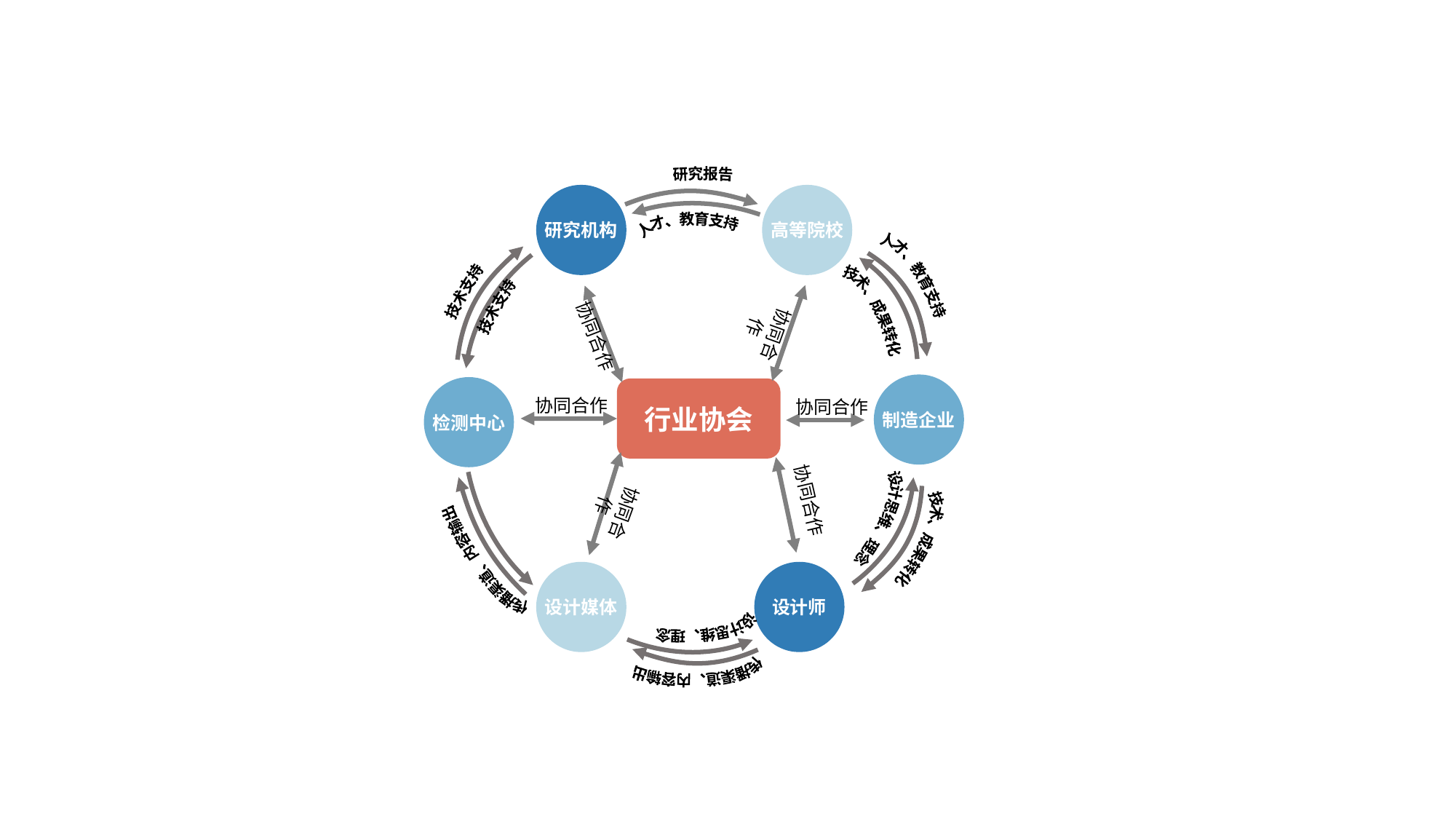

研究报告
研究机构
高等院校

人才、教育支持
技术支持
人才、教育支持
协同合作
协同合作

技术支持

技术、成果转化
制造企业
检测中心
行业协会
协同合作
协同合作
协同合作

设计思维、理念
传播渠道、内容输出

技术、成果转化

设计媒体
设计师
设计思维、理念
传播渠道、内容输出

协同合作